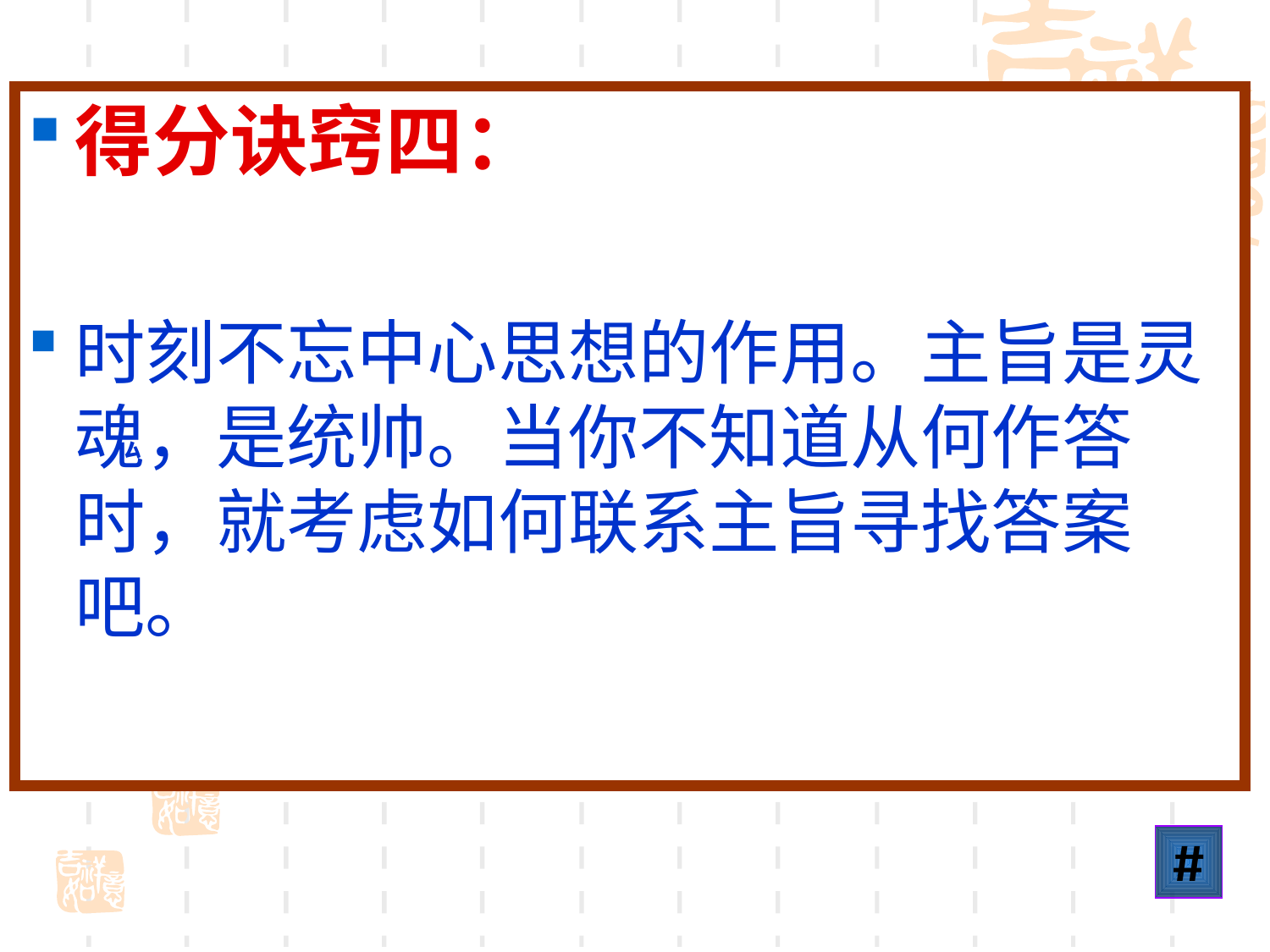

得分诀窍四：

时刻不忘中心思想的作用。主旨是灵魂，是统帅。当你不知道从何作答时，就考虑如何联系主旨寻找答案吧。
#